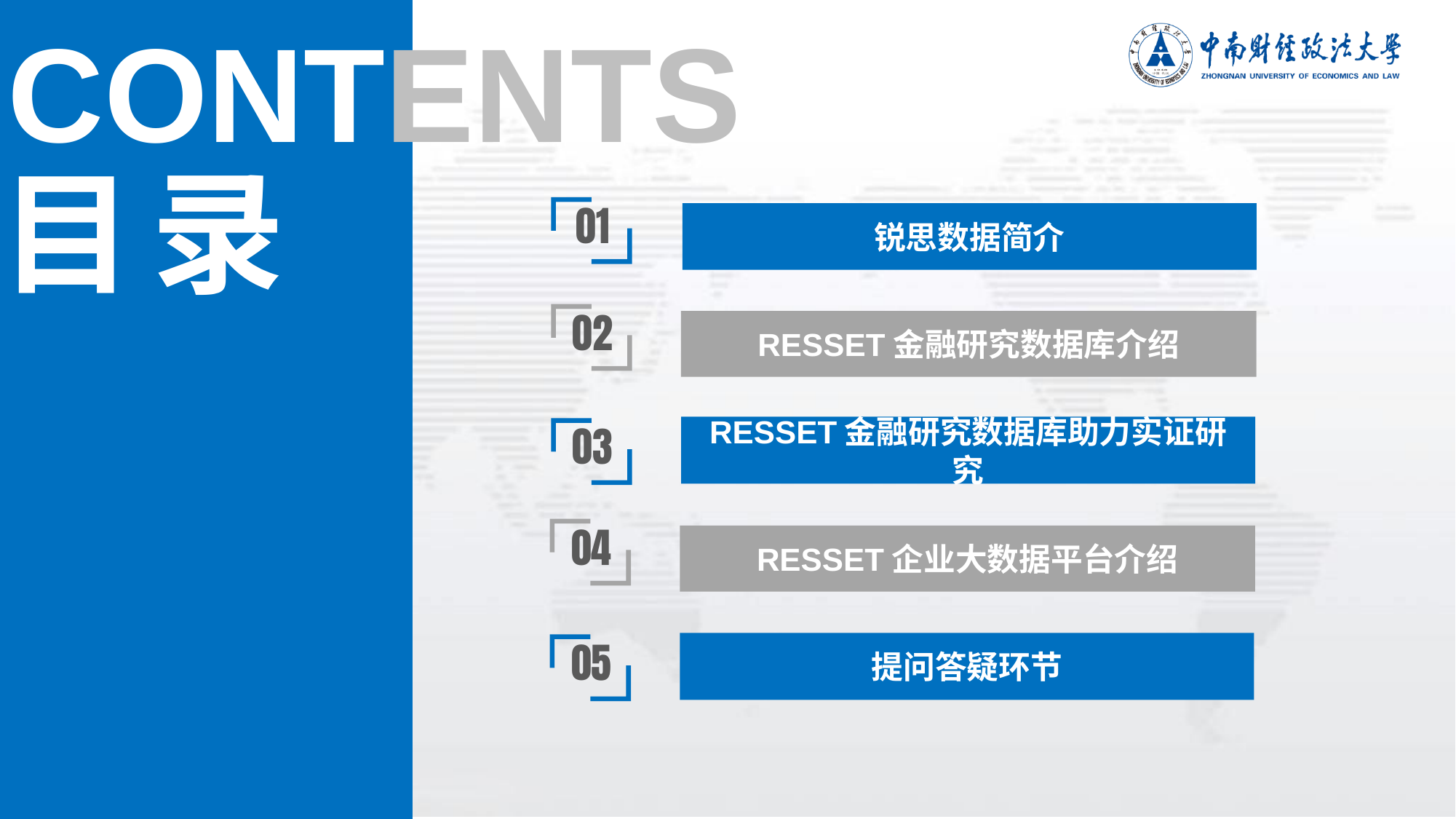

CONTENTS
目 录
01

锐思数据简介
02

RESSET金融研究数据库介绍
RESSET金融研究数据库助力实证研究
03

04

RESSET企业大数据平台介绍
提问答疑环节
05